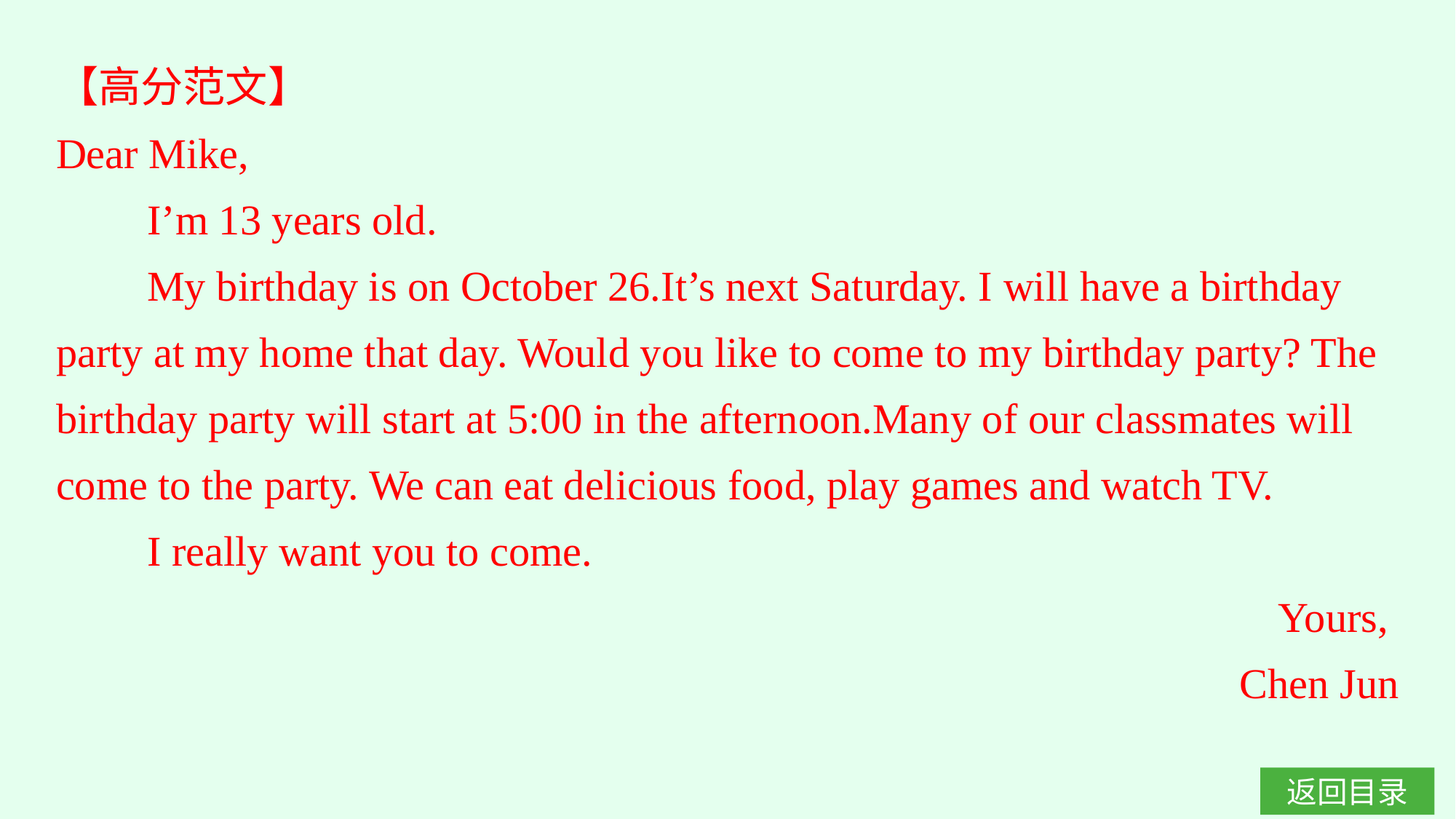

【高分范文】
Dear Mike,
I’m 13 years old.
My birthday is on October 26.It’s next Saturday. I will have a birthday party at my home that day. Would you like to come to my birthday party? The birthday party will start at 5:00 in the afternoon.Many of our classmates will come to the party. We can eat delicious food, play games and watch TV.
I really want you to come.
Yours,
Chen Jun